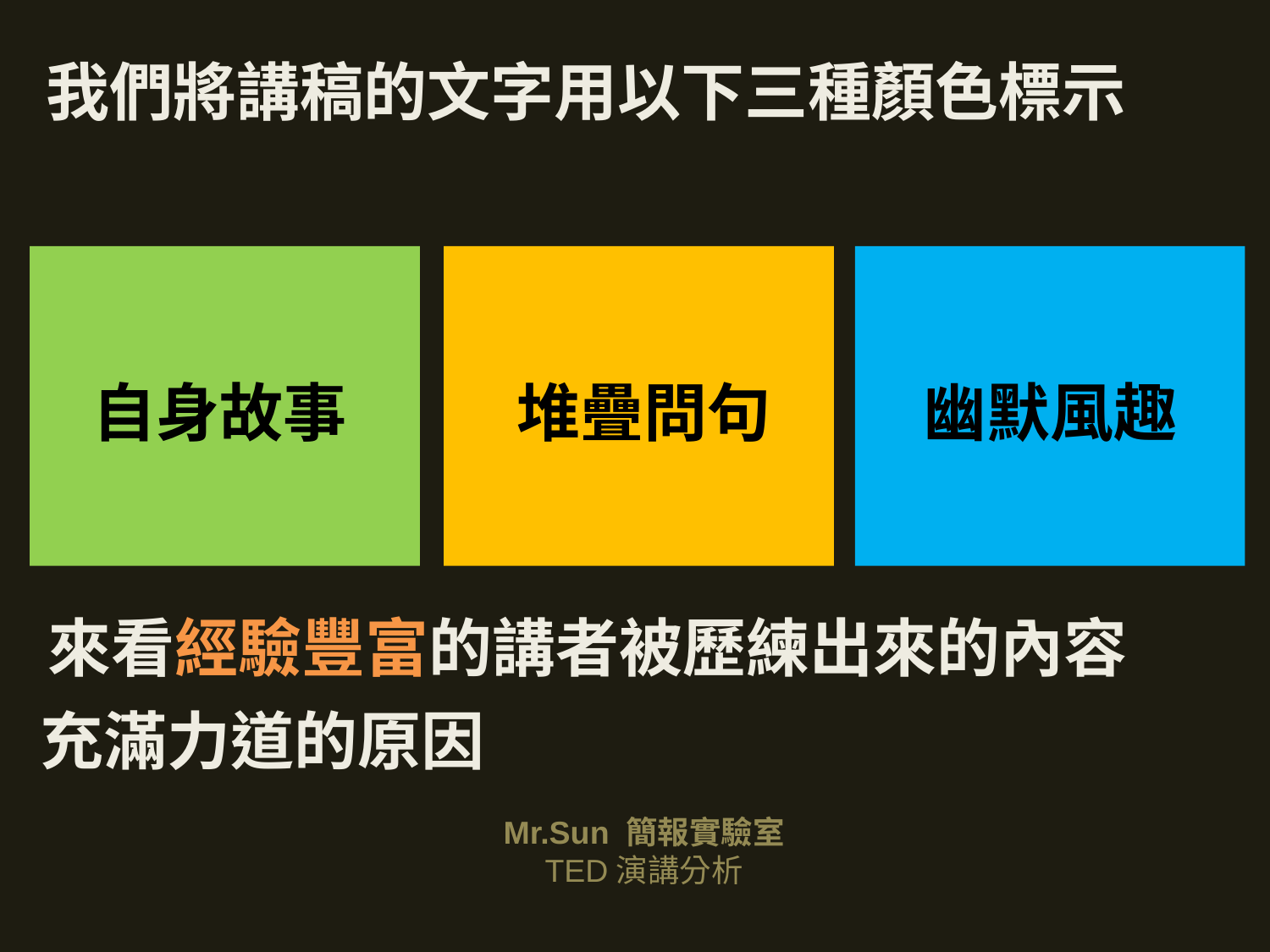

我們將講稿的文字用以下三種顏色標示

幽默風趣
自身故事
堆疊問句
來看經驗豐富的講者被歷練出來的內容
充滿力道的原因
Mr.Sun 簡報實驗室
TED演講分析